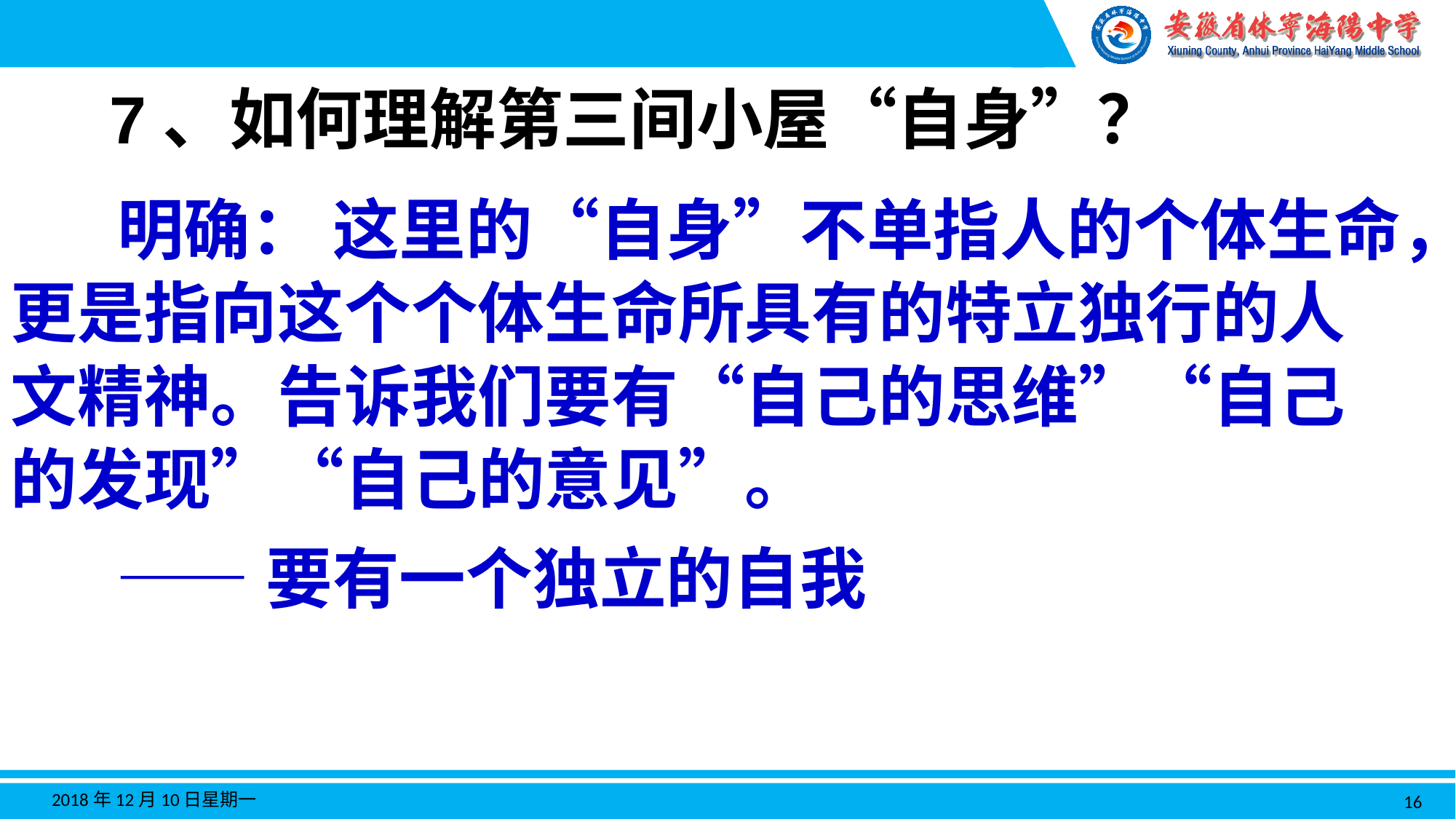

7、如何理解第三间小屋“自身”？
      明确： 这里的“自身”不单指人的个体生命，更是指向这个个体生命所具有的特立独行的人文精神。告诉我们要有“自己的思维”“自己的发现”“自己的意见”。
       ——要有一个独立的自我
2018年12月10日星期一
16